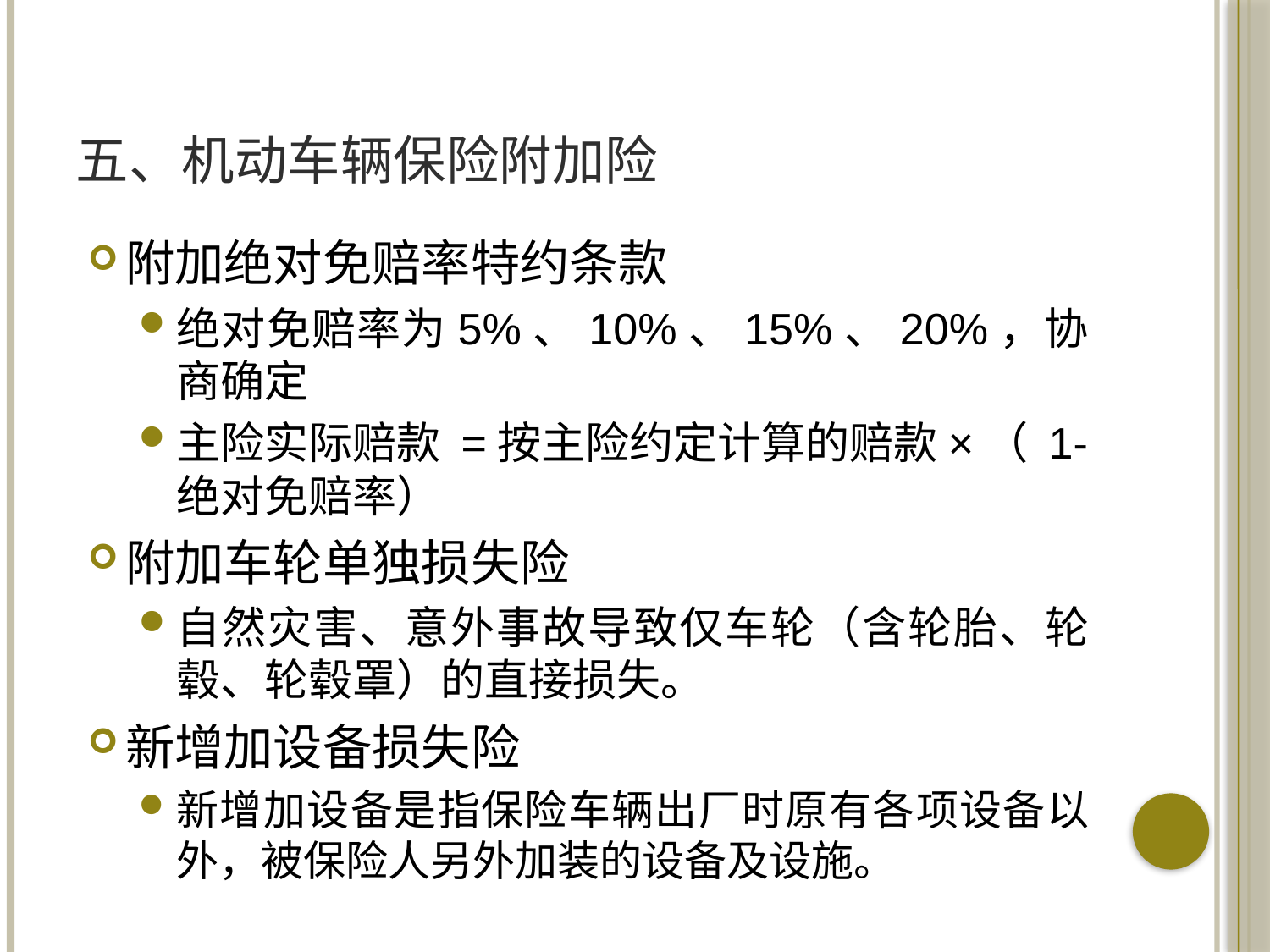

# 五、机动车辆保险附加险
附加绝对免赔率特约条款
绝对免赔率为5%、10%、15%、20%，协商确定
主险实际赔款 =按主险约定计算的赔款×（ 1-绝对免赔率）
附加车轮单独损失险
自然灾害、意外事故导致仅车轮（含轮胎、轮毂、轮毂罩）的直接损失。
新增加设备损失险
新增加设备是指保险车辆出厂时原有各项设备以外，被保险人另外加装的设备及设施。